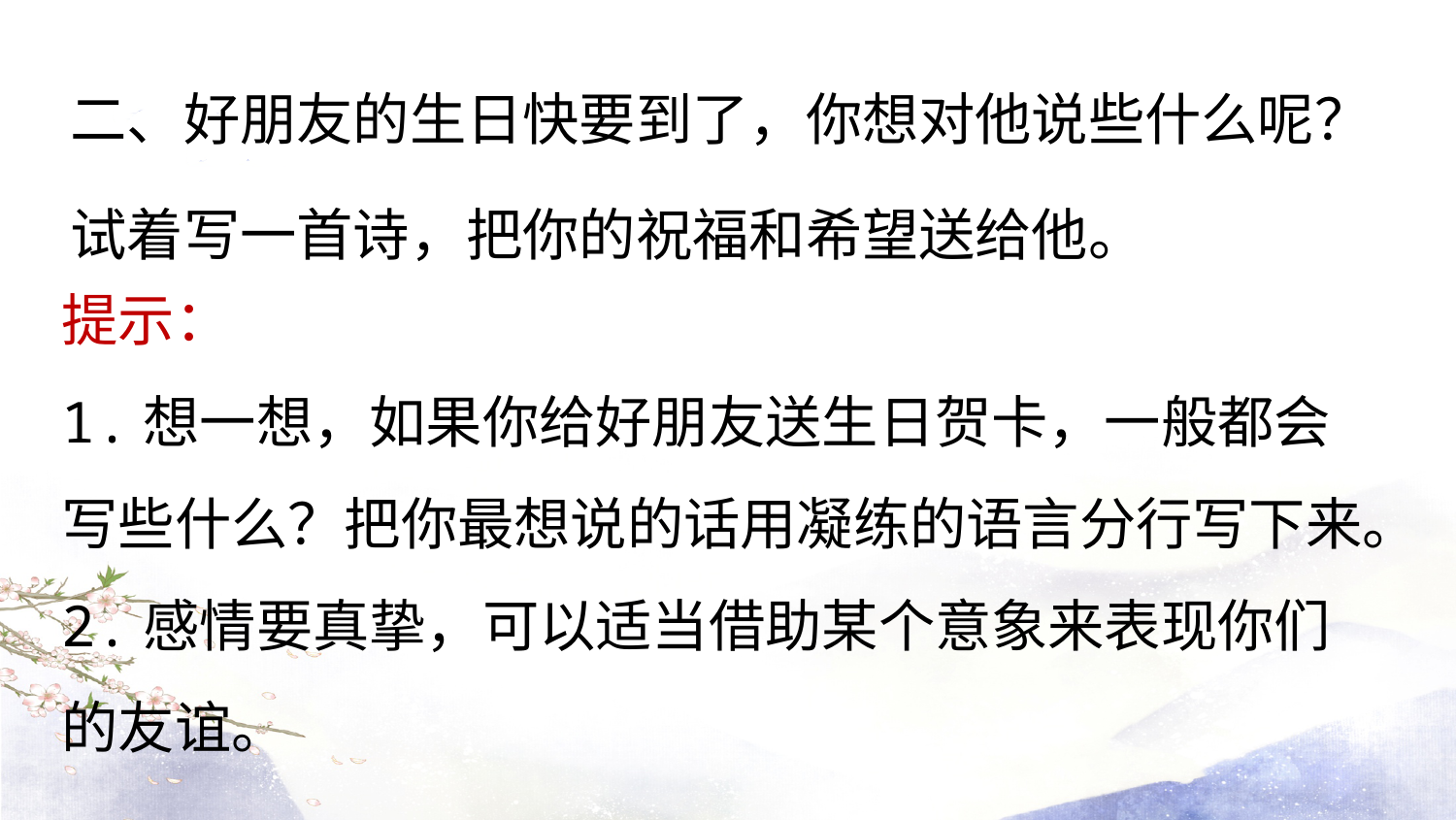

二、好朋友的生日快要到了，你想对他说些什么呢？试着写一首诗，把你的祝福和希望送给他。
提示：
1.想一想，如果你给好朋友送生日贺卡，一般都会写些什么？把你最想说的话用凝练的语言分行写下来。
2.感情要真挚，可以适当借助某个意象来表现你们的友谊。